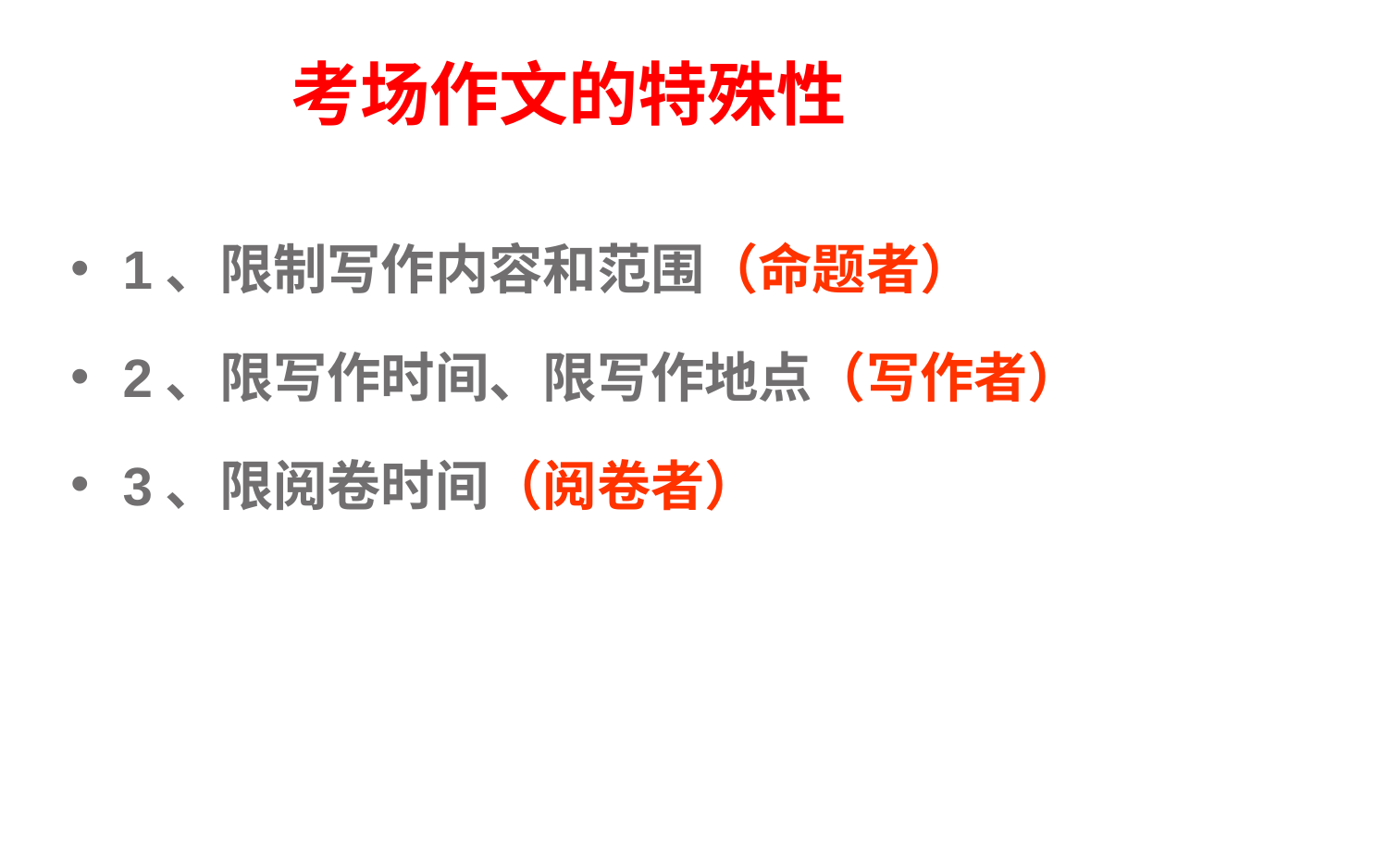

# 考场作文的特殊性
1、限制写作内容和范围（命题者）
2、限写作时间、限写作地点（写作者）
3、限阅卷时间（阅卷者）